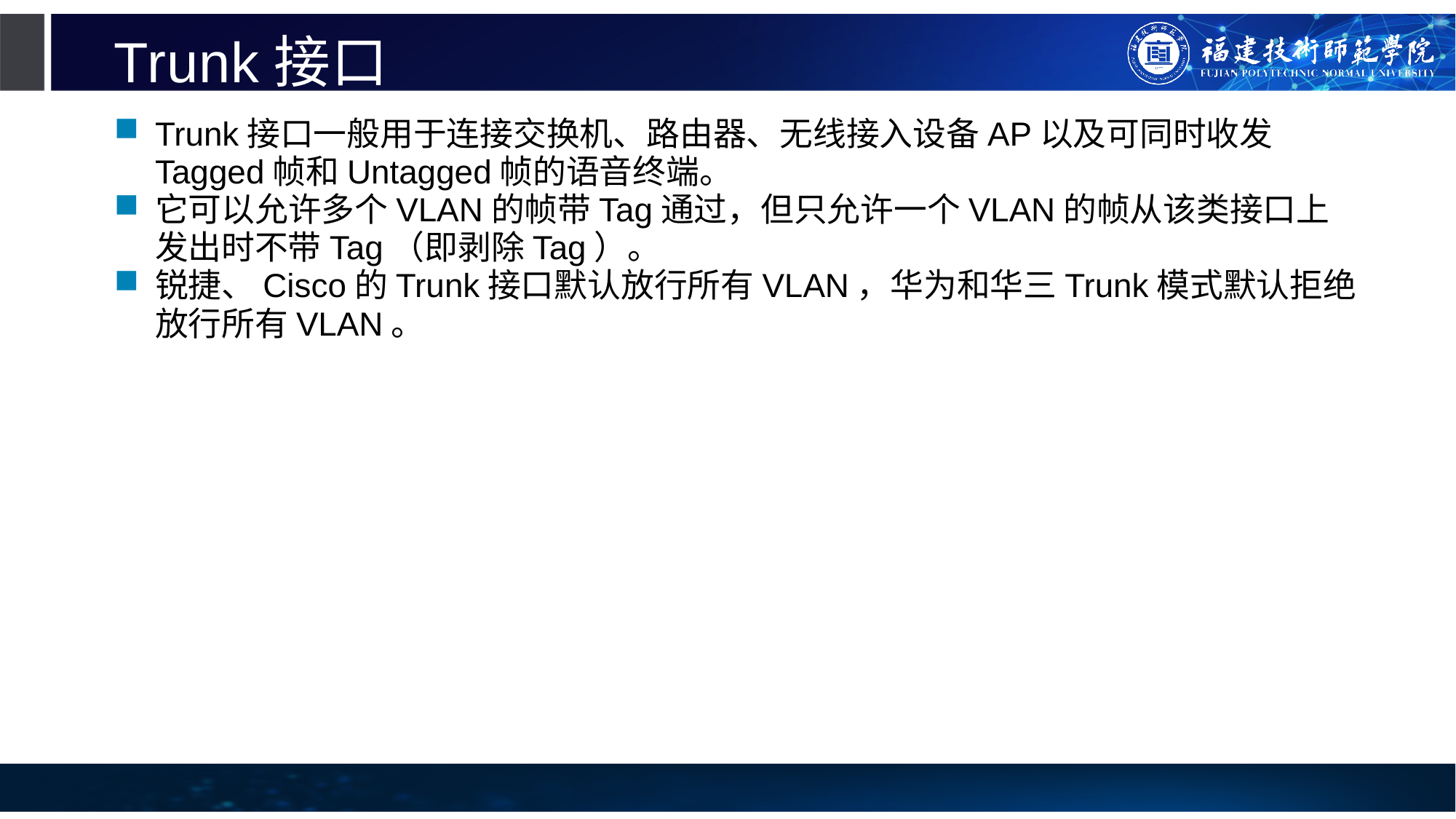

# Trunk接口
Trunk接口一般用于连接交换机、路由器、无线接入设备AP以及可同时收发Tagged帧和Untagged帧的语音终端。
它可以允许多个VLAN的帧带Tag通过，但只允许一个VLAN的帧从该类接口上发出时不带Tag（即剥除Tag）。
锐捷、Cisco的Trunk接口默认放行所有VLAN，华为和华三Trunk模式默认拒绝放行所有VLAN。